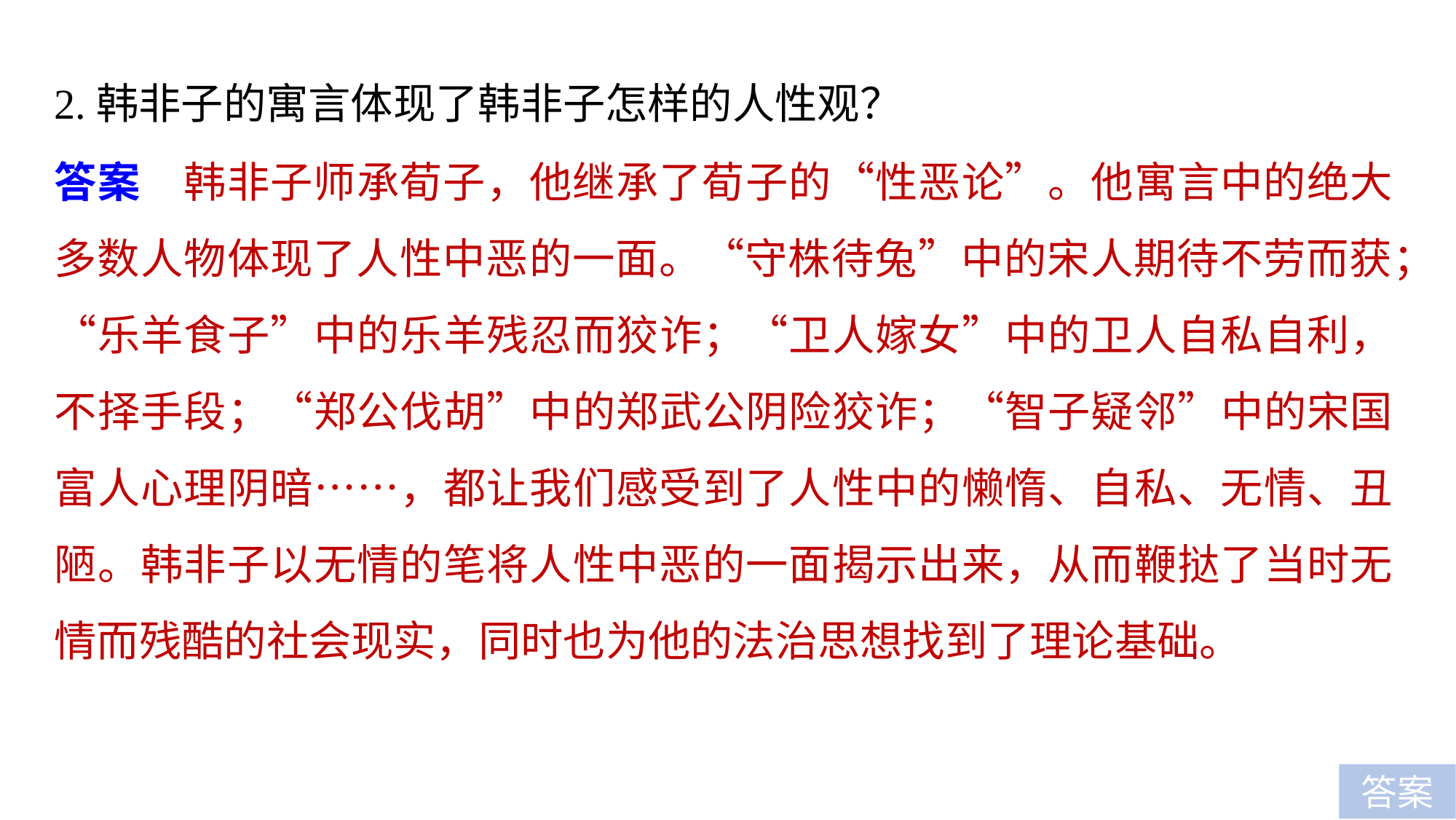

2.韩非子的寓言体现了韩非子怎样的人性观？
答案　韩非子师承荀子，他继承了荀子的“性恶论”。他寓言中的绝大多数人物体现了人性中恶的一面。“守株待兔”中的宋人期待不劳而获；“乐羊食子”中的乐羊残忍而狡诈；“卫人嫁女”中的卫人自私自利，不择手段；“郑公伐胡”中的郑武公阴险狡诈；“智子疑邻”中的宋国富人心理阴暗……，都让我们感受到了人性中的懒惰、自私、无情、丑陋。韩非子以无情的笔将人性中恶的一面揭示出来，从而鞭挞了当时无情而残酷的社会现实，同时也为他的法治思想找到了理论基础。
答案